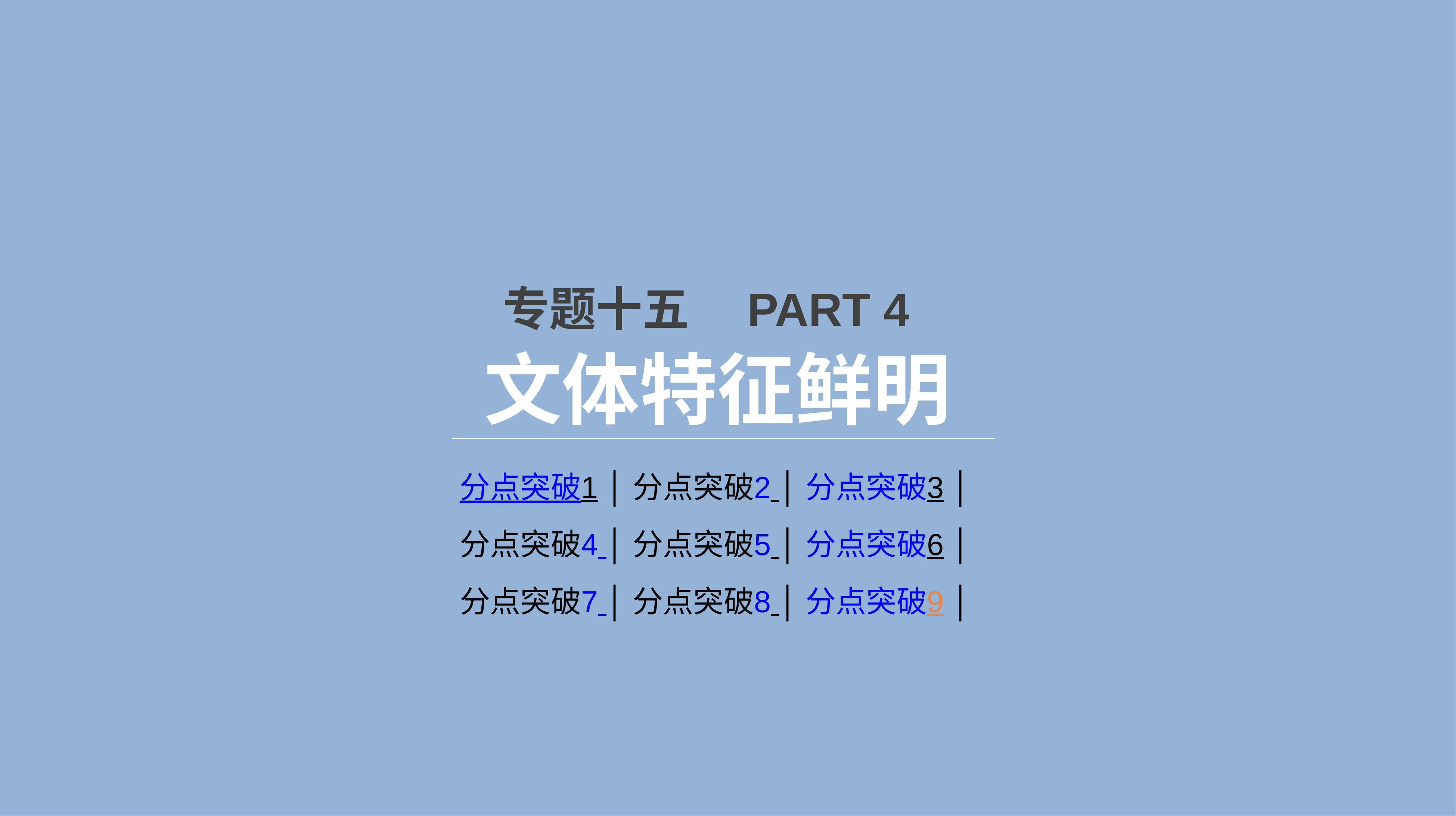

专题十五　PART 4
文体特征鲜明
分点突破1 │分点突破2 │分点突破3 │分点突破4 │分点突破5 │分点突破6 │分点突破7 │分点突破8 │分点突破9 │